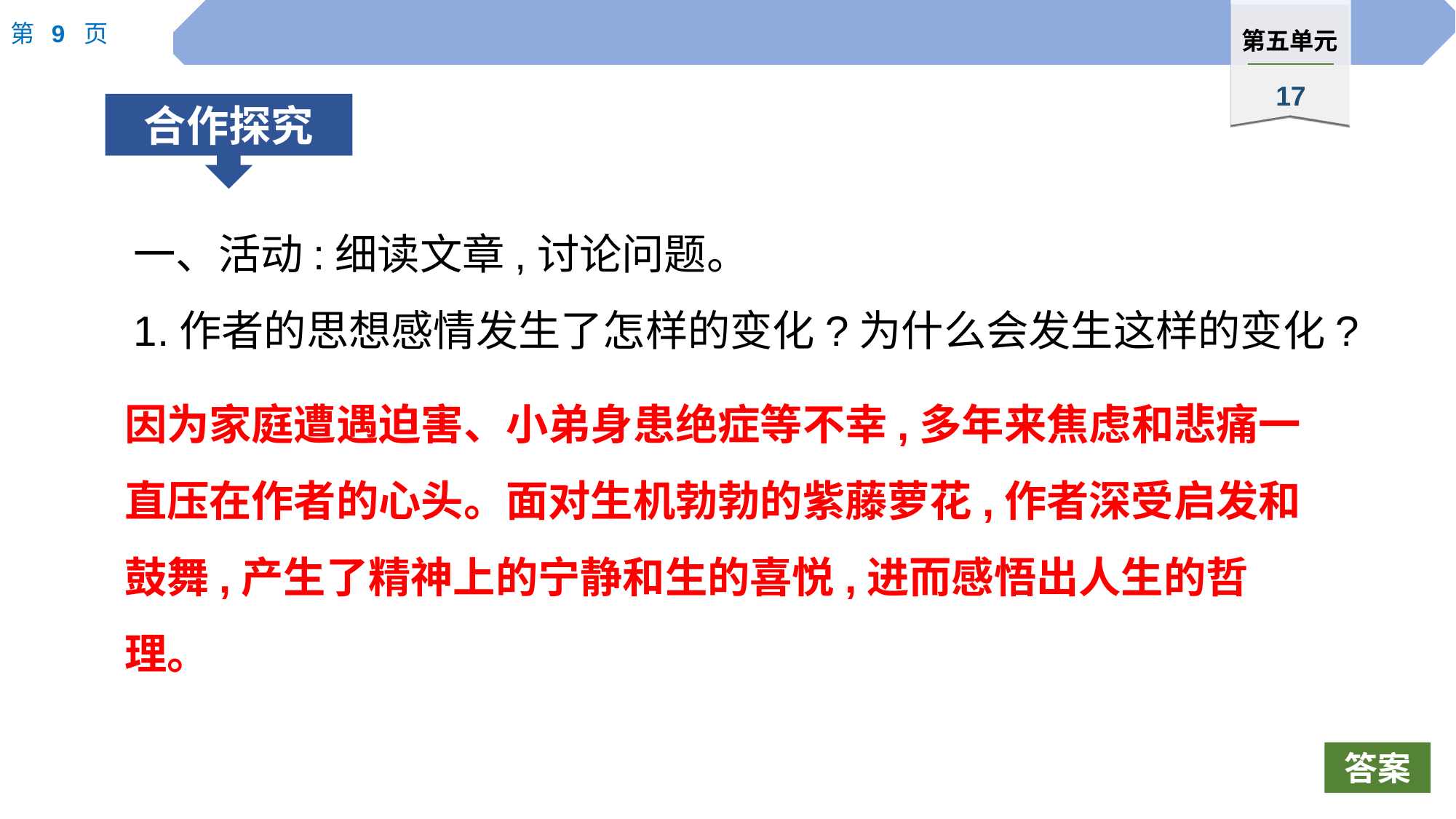

一、活动:细读文章,讨论问题。
1.作者的思想感情发生了怎样的变化?为什么会发生这样的变化?

因为家庭遭遇迫害、小弟身患绝症等不幸,多年来焦虑和悲痛一直压在作者的心头。面对生机勃勃的紫藤萝花,作者深受启发和鼓舞,产生了精神上的宁静和生的喜悦,进而感悟出人生的哲理。
答案